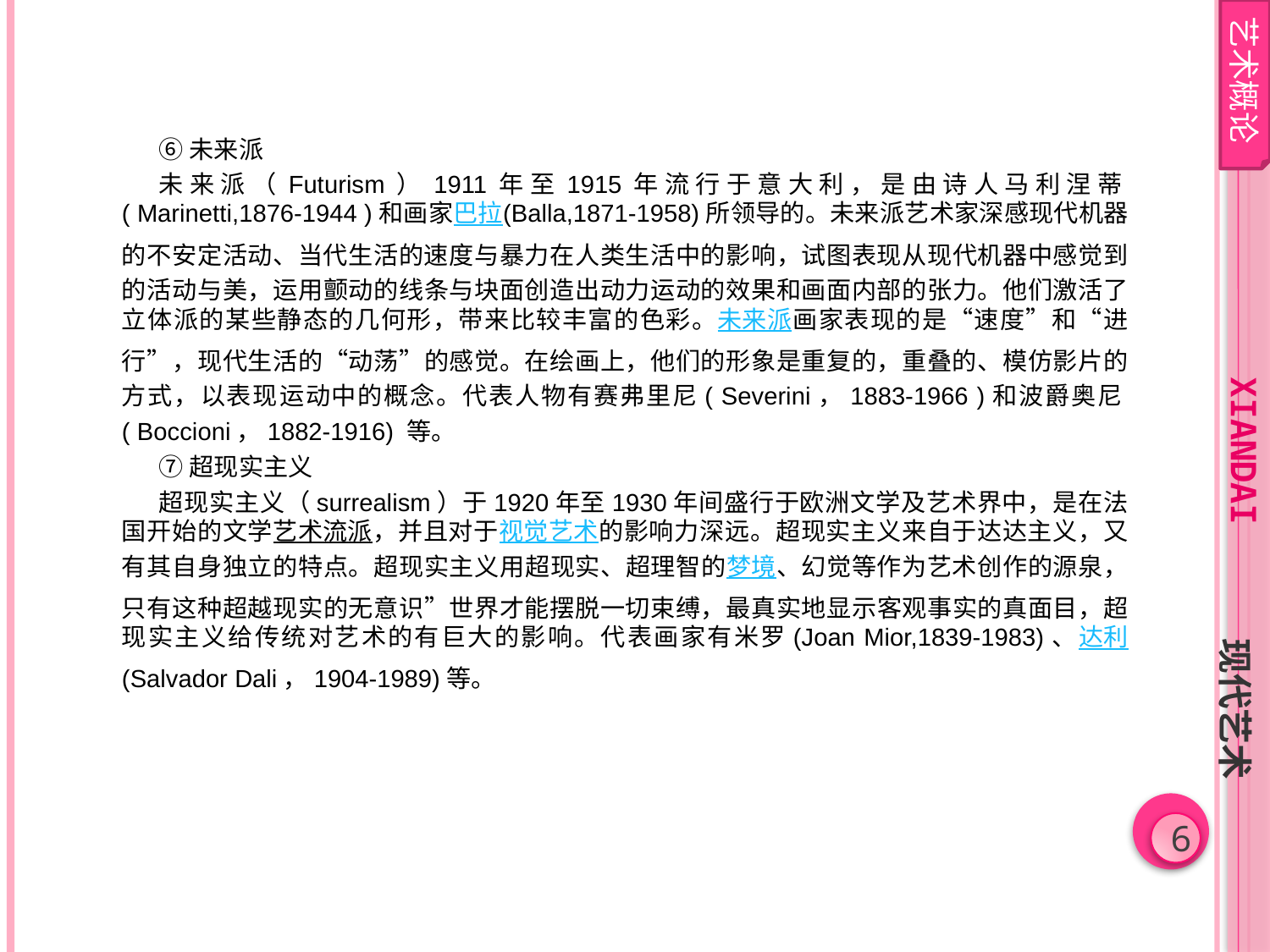

艺术概论
⑥未来派
未来派（Futurism）1911年至1915年流行于意大利，是由诗人马利涅蒂( Marinetti,1876-1944 )和画家巴拉(Balla,1871-1958)所领导的。未来派艺术家深感现代机器的不安定活动、当代生活的速度与暴力在人类生活中的影响，试图表现从现代机器中感觉到的活动与美，运用颤动的线条与块面创造出动力运动的效果和画面内部的张力。他们激活了立体派的某些静态的几何形，带来比较丰富的色彩。未来派画家表现的是“速度”和“进行”，现代生活的“动荡”的感觉。在绘画上，他们的形象是重复的，重叠的、模仿影片的方式，以表现运动中的概念。代表人物有赛弗里尼( Severini，1883-1966 )和波爵奥尼( Boccioni，1882-1916) 等。
⑦超现实主义
超现实主义（surrealism）于1920年至1930年间盛行于欧洲文学及艺术界中，是在法国开始的文学艺术流派，并且对于视觉艺术的影响力深远。超现实主义来自于达达主义，又有其自身独立的特点。超现实主义用超现实、超理智的梦境、幻觉等作为艺术创作的源泉，只有这种超越现实的无意识”世界才能摆脱一切束缚，最真实地显示客观事实的真面目，超现实主义给传统对艺术的有巨大的影响。代表画家有米罗(Joan Mior,1839-1983)、达利(Salvador Dali，1904-1989)等。
xiandai
现代艺术
6